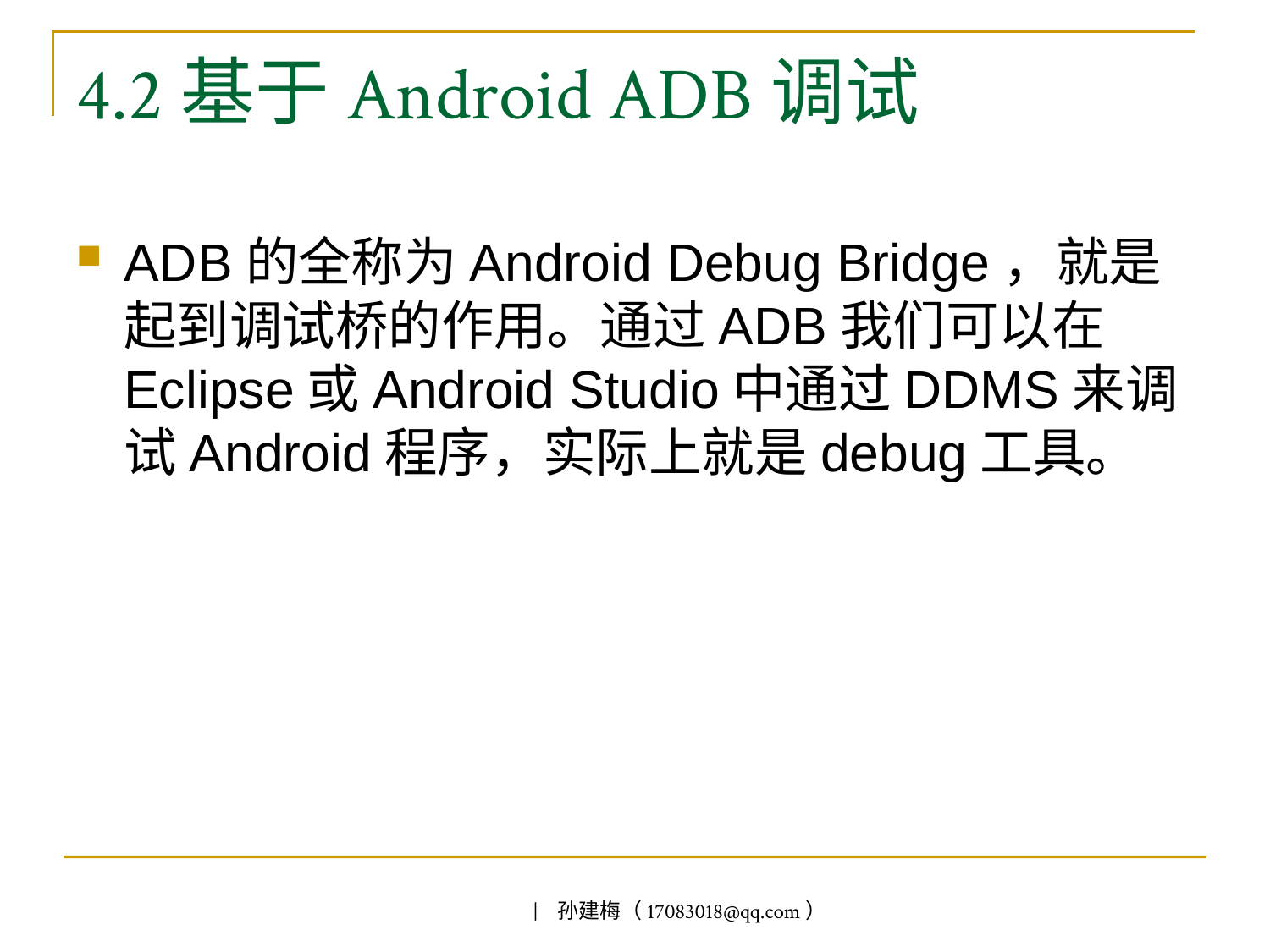

# 4.2基于Android ADB调试
ADB的全称为Android Debug Bridge，就是起到调试桥的作用。通过ADB我们可以在Eclipse或Android Studio中通过DDMS来调试Android程序，实际上就是debug工具。

|   孙建梅（17083018@qq.com）

6